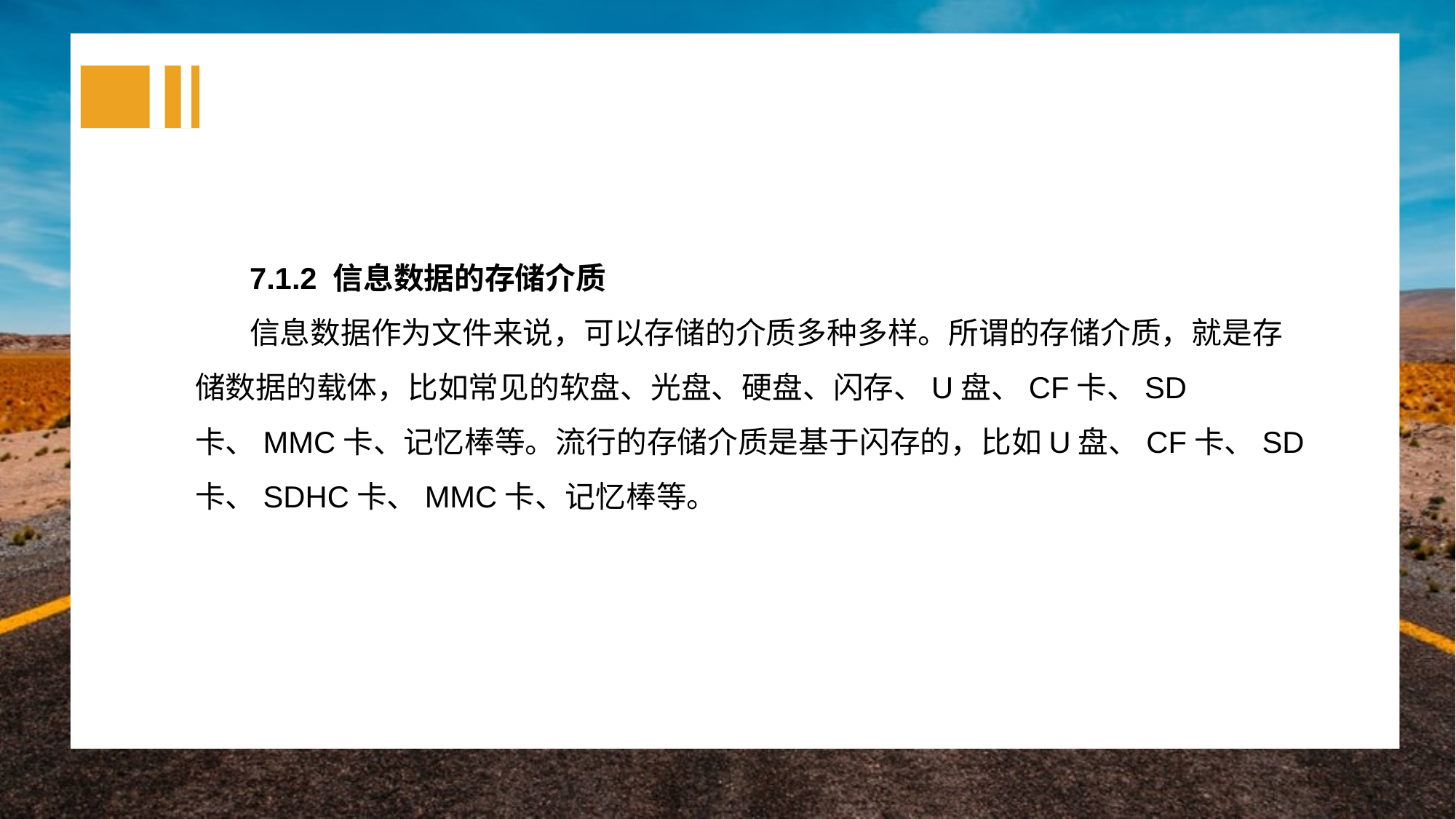

7.1.2 信息数据的存储介质
信息数据作为文件来说，可以存储的介质多种多样。所谓的存储介质，就是存储数据的载体，比如常见的软盘、光盘、硬盘、闪存、U盘、CF卡、SD卡、MMC卡、记忆棒等。流行的存储介质是基于闪存的，比如U盘、CF卡、SD卡、SDHC卡、MMC卡、记忆棒等。